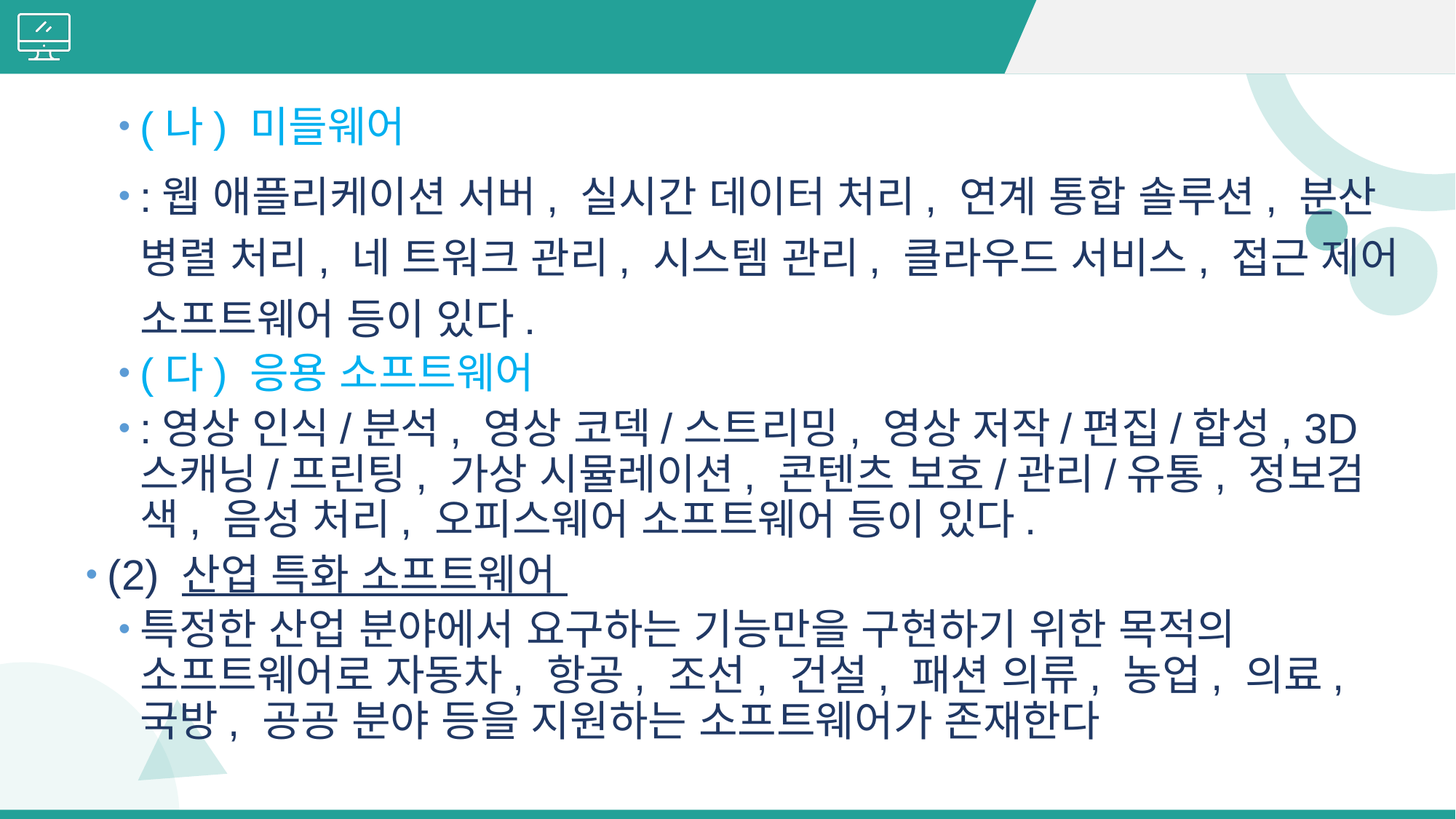

#
(나) 미들웨어
:웹 애플리케이션 서버, 실시간 데이터 처리, 연계 통합 솔루션, 분산 병렬 처리, 네 트워크 관리, 시스템 관리, 클라우드 서비스, 접근 제어 소프트웨어 등이 있다.
(다) 응용 소프트웨어
:영상 인식/분석, 영상 코덱/스트리밍, 영상 저작/편집/합성, 3D 스캐닝/프린팅, 가상 시뮬레이션, 콘텐츠 보호/관리/유통, 정보검색, 음성 처리, 오피스웨어 소프트웨어 등이 있다.
(2) 산업 특화 소프트웨어
특정한 산업 분야에서 요구하는 기능만을 구현하기 위한 목적의 소프트웨어로 자동차, 항공, 조선, 건설, 패션 의류, 농업, 의료, 국방, 공공 분야 등을 지원하는 소프트웨어가 존재한다